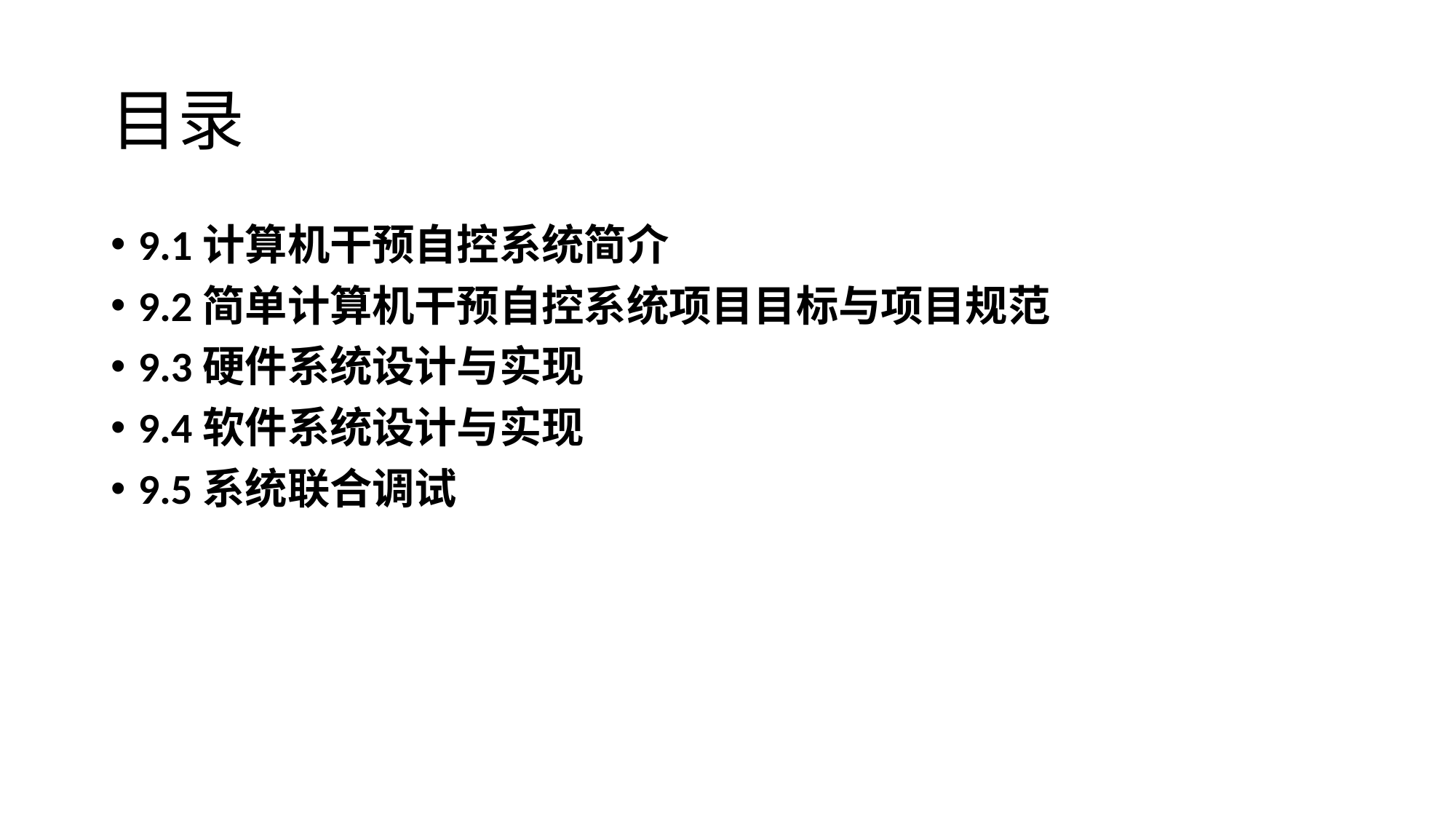

# 目录
9.1计算机干预自控系统简介
9.2简单计算机干预自控系统项目目标与项目规范
9.3硬件系统设计与实现
9.4软件系统设计与实现
9.5系统联合调试